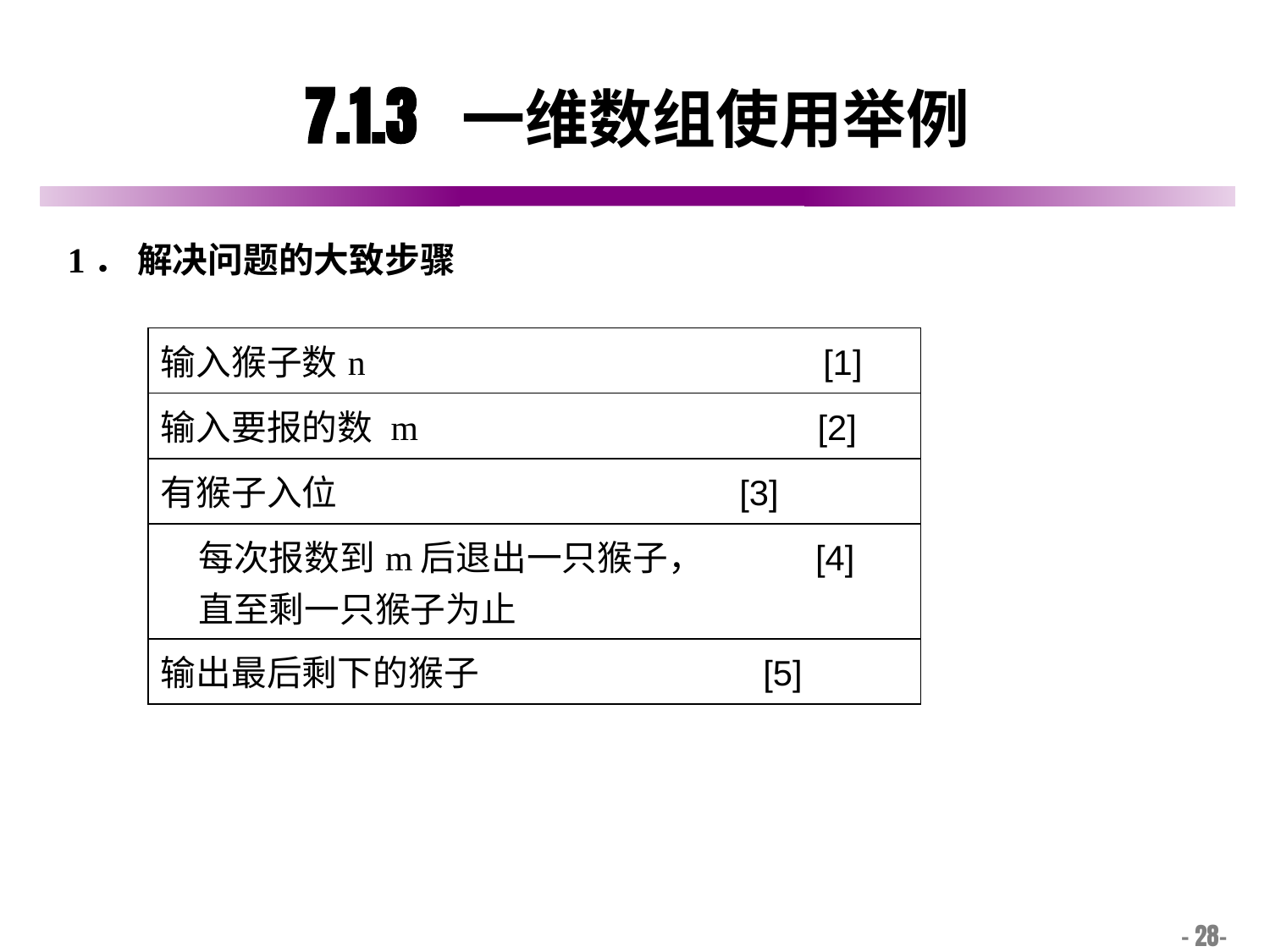

# 7.1.3  一维数组使用举例
1． 解决问题的大致步骤
| 输入猴子数n [1] |
| --- |
| 输入要报的数 m [2] |
| 有猴子入位 [3] |
| 每次报数到m后退出一只猴子， [4] 直至剩一只猴子为止 |
| 输出最后剩下的猴子 [5] |
 - 28-